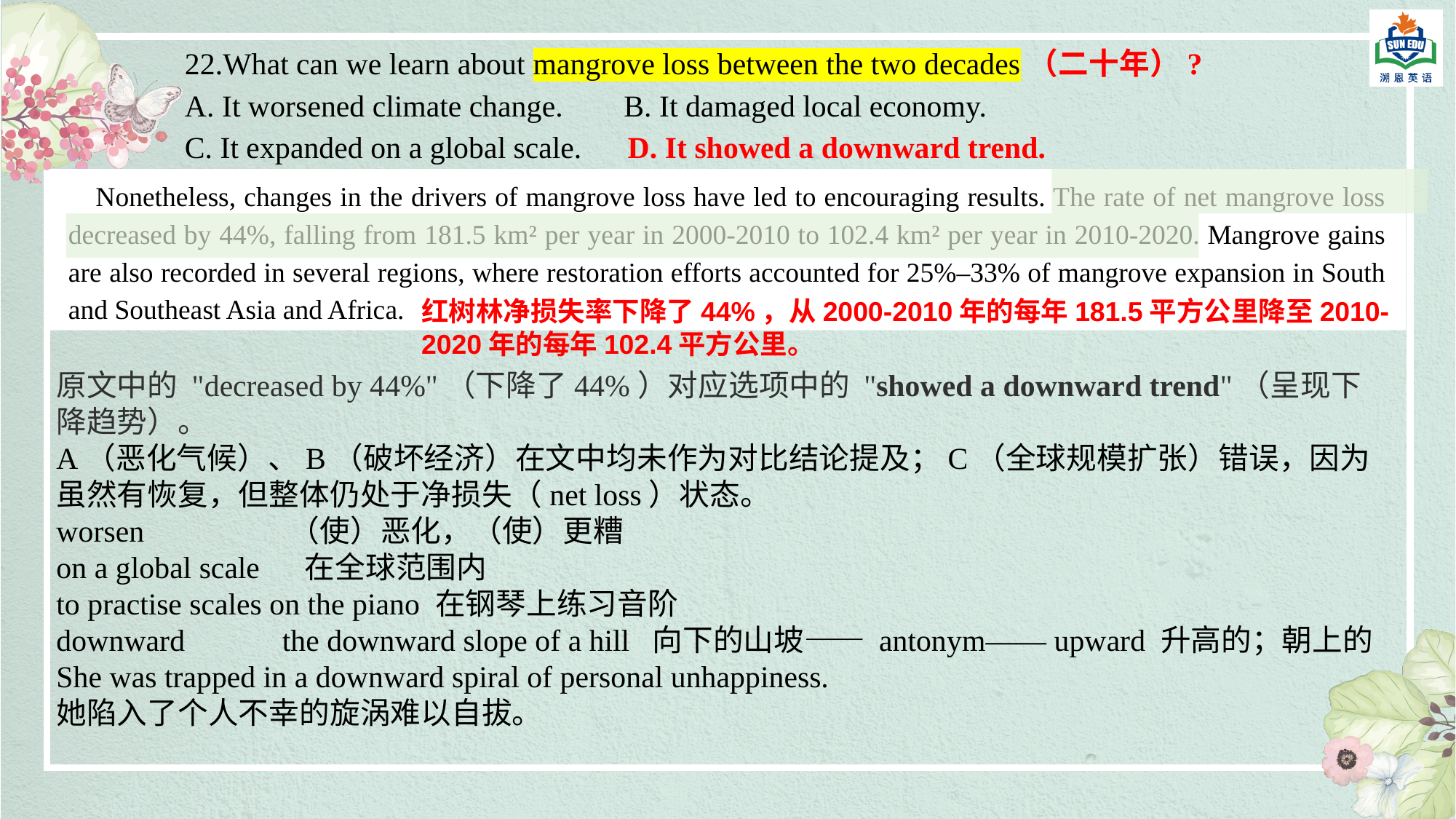

22.What can we learn about mangrove loss between the two decades（二十年）?
A. It worsened climate change.     B. It damaged local economy.
C. It expanded on a global scale.   D. It showed a downward trend.
Nonetheless, changes in the drivers of mangrove loss have led to encouraging results. The rate of net mangrove loss decreased by 44%, falling from 181.5 km² per year in 2000-2010 to 102.4 km² per year in 2010-2020. Mangrove gains are also recorded in several regions, where restoration efforts accounted for 25%–33% of mangrove expansion in South and Southeast Asia and Africa.

红树林净损失率下降了44%，从2000-2010年的每年181.5平方公里降至2010-2020年的每年102.4平方公里。
原文中的 "decreased by 44%"（下降了44%）对应选项中的 "showed a downward trend"（呈现下降趋势）。
A（恶化气候）、B（破坏经济）在文中均未作为对比结论提及；C（全球规模扩张）错误，因为虽然有恢复，但整体仍处于净损失（net loss）状态。
worsen 		 （使）恶化，（使）更糟
on a global scale	   在全球范围内
to practise scales on the piano 在钢琴上练习音阶
downward 	 the downward slope of a hill  向下的山坡—— antonym—— upward 升高的；朝上的She was trapped in a downward spiral of personal unhappiness.
她陷入了个人不幸的旋涡难以自拔。